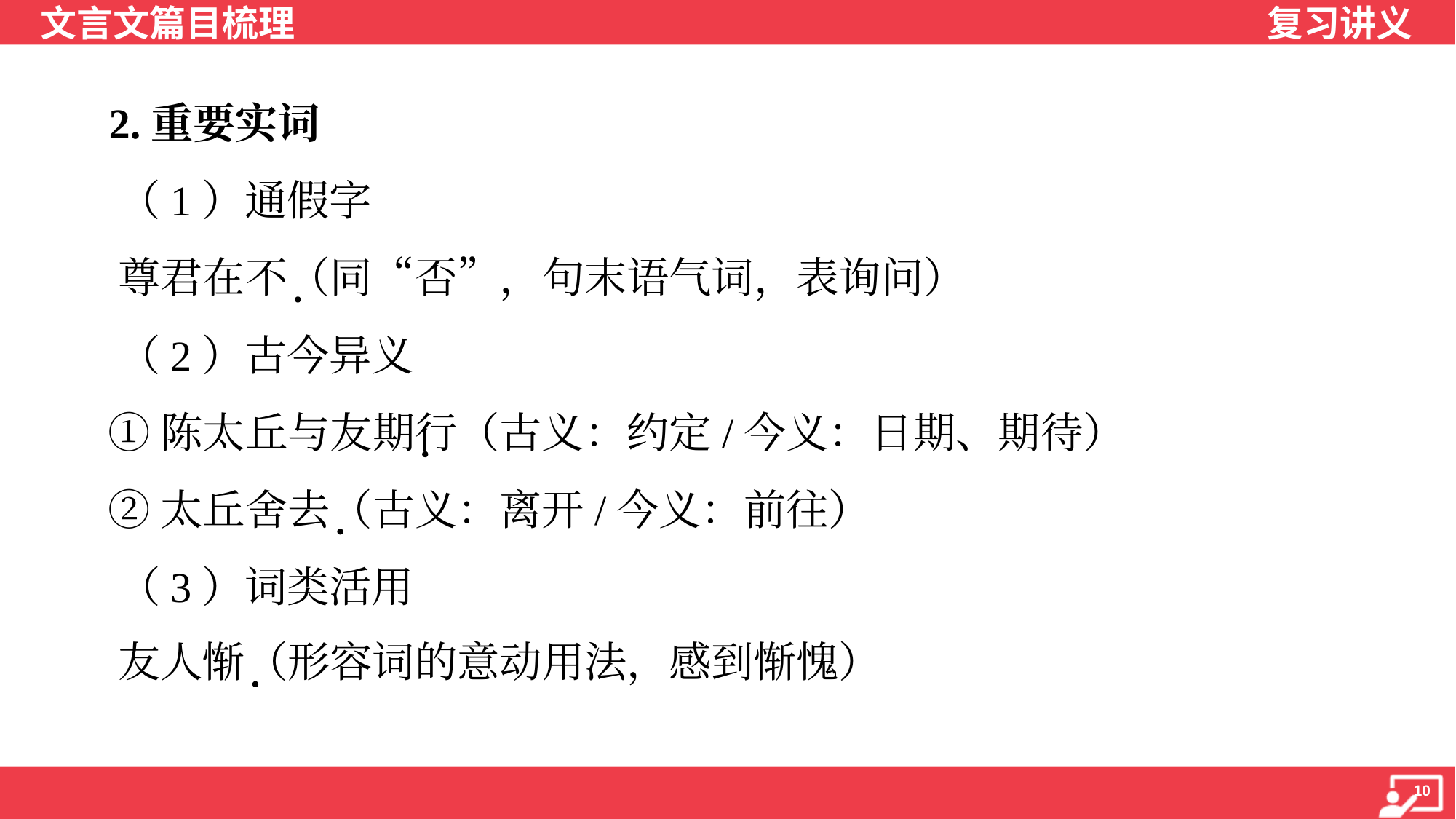

2.重要实词
    （1）通假字
    尊君在不（同“否”，句末语气词，表询问）
    （2）古今异义
    ①陈太丘与友期行（古义：约定/今义：日期、期待）
    ②太丘舍去（古义：离开/今义：前往）
    （3）词类活用
    友人惭（形容词的意动用法，感到惭愧）